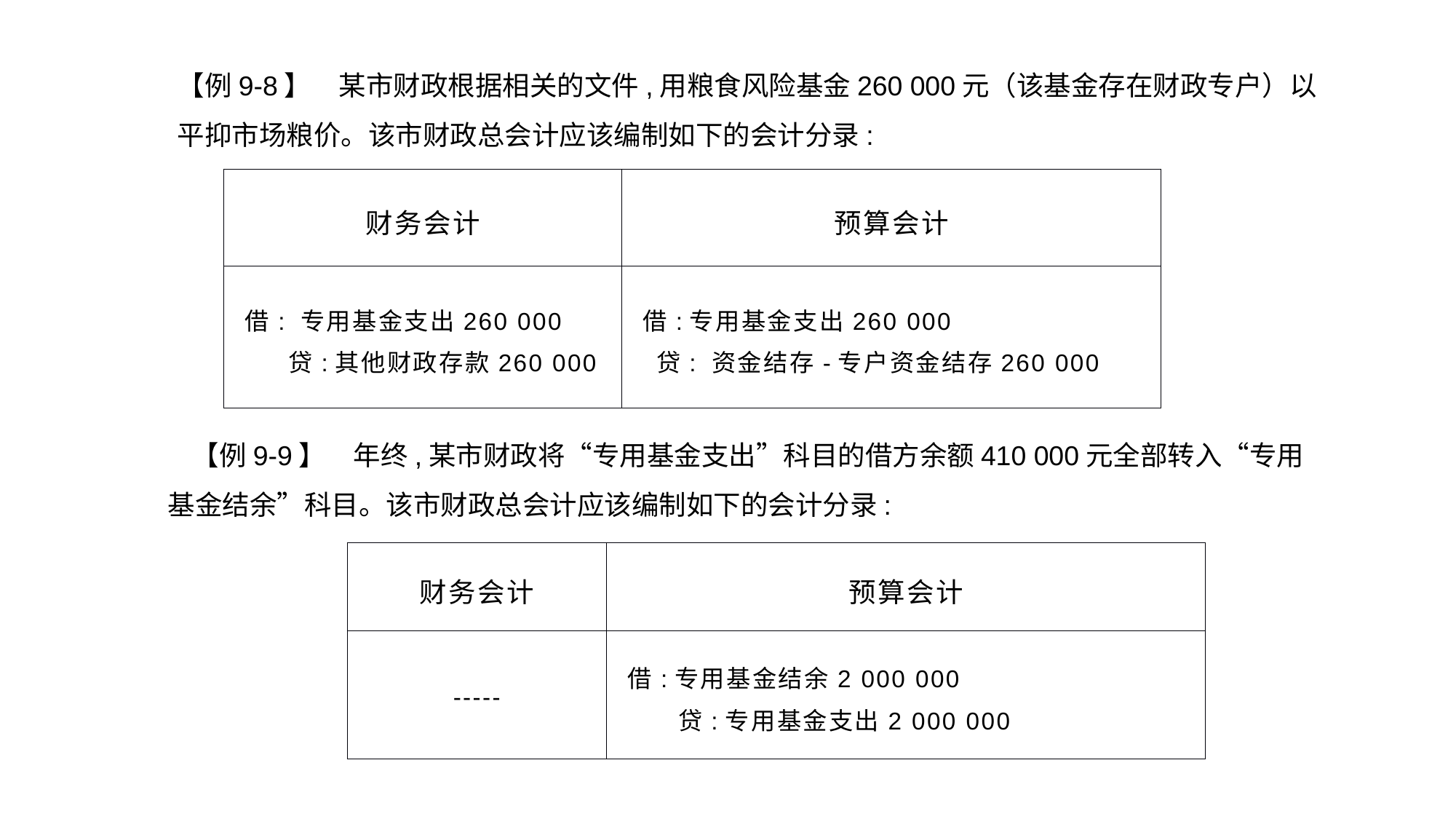

【例9-8】　某市财政根据相关的文件,用粮食风险基金260 000元（该基金存在财政专户）以平抑市场粮价。该市财政总会计应该编制如下的会计分录:
| 财务会计 | 预算会计 |
| --- | --- |
| 借: 专用基金支出260 000 贷:其他财政存款260 000 | 借:专用基金支出260 000 贷: 资金结存-专户资金结存260 000 |
　【例9-9】　年终,某市财政将“专用基金支出”科目的借方余额410 000元全部转入“专用基金结余”科目。该市财政总会计应该编制如下的会计分录:
| 财务会计 | 预算会计 |
| --- | --- |
| ----- | 借:专用基金结余2 000 000 贷:专用基金支出2 000 000 |